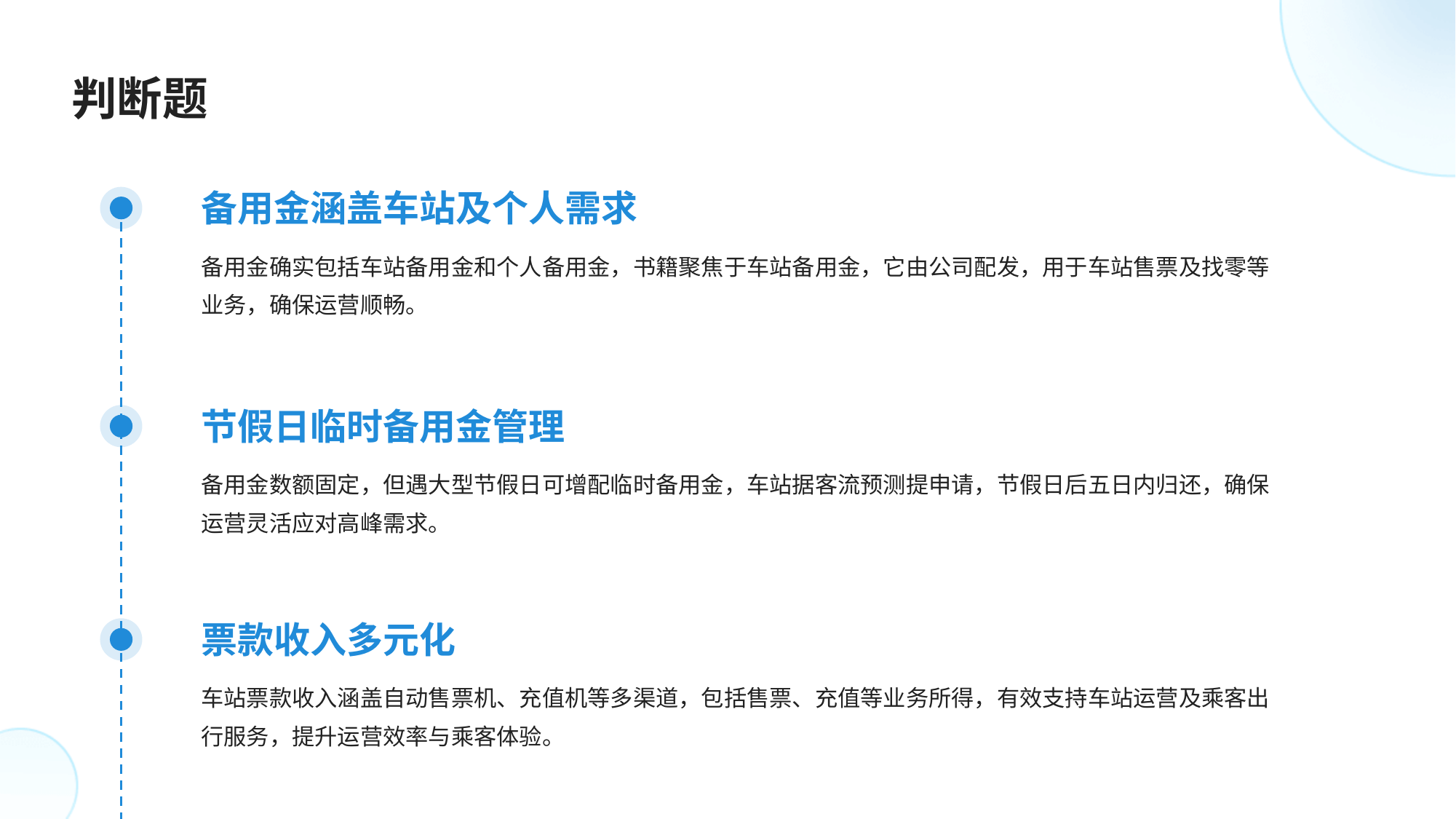

判断题
备用金涵盖车站及个人需求

备用金确实包括车站备用金和个人备用金，书籍聚焦于车站备用金，它由公司配发，用于车站售票及找零等业务，确保运营顺畅。
节假日临时备用金管理

备用金数额固定，但遇大型节假日可增配临时备用金，车站据客流预测提申请，节假日后五日内归还，确保运营灵活应对高峰需求。
票款收入多元化

车站票款收入涵盖自动售票机、充值机等多渠道，包括售票、充值等业务所得，有效支持车站运营及乘客出行服务，提升运营效率与乘客体验。